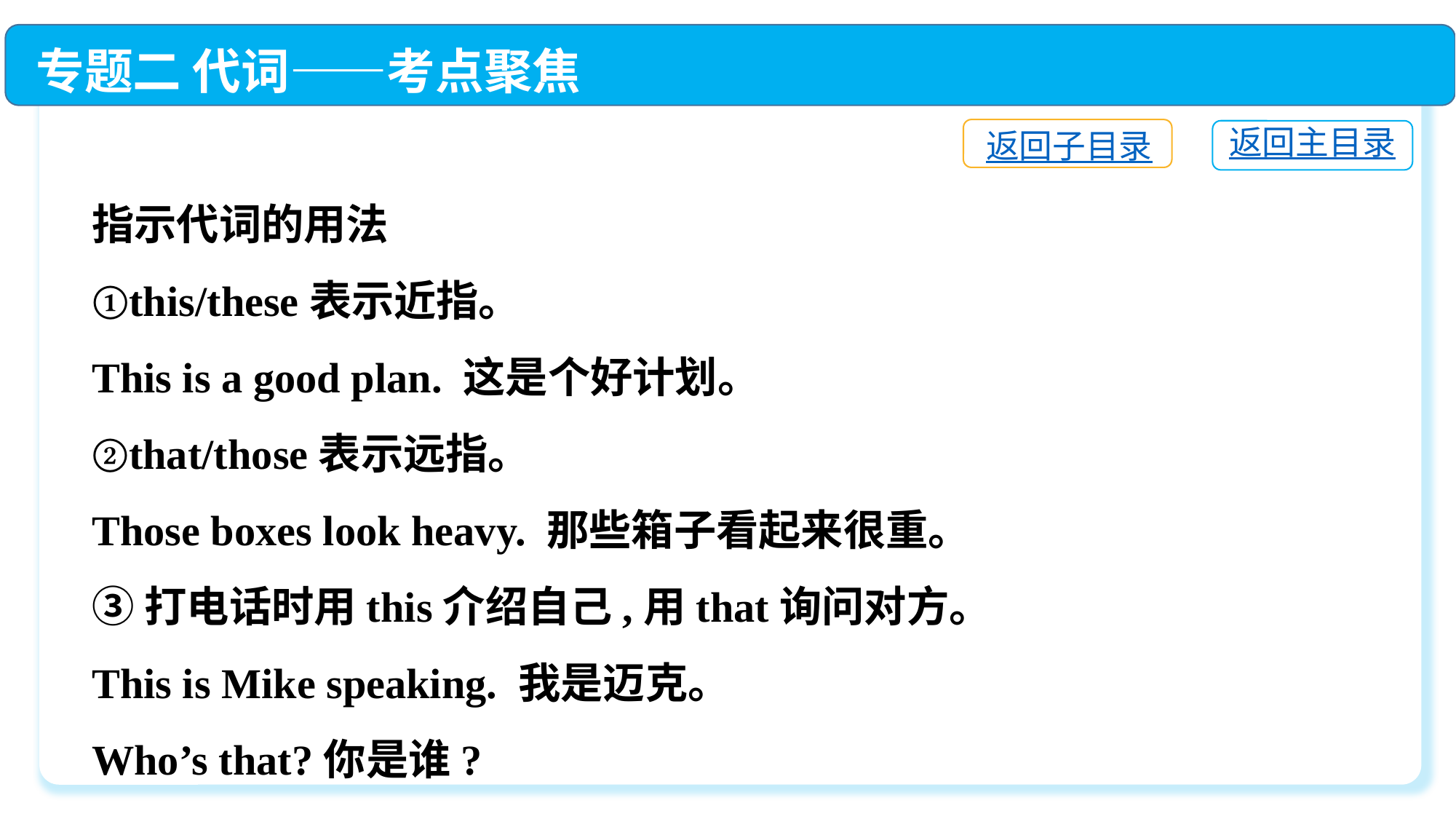

专题二 代词——考点聚焦

返回子目录
返回主目录
指示代词的用法
①this/these表示近指。
This is a good plan. 这是个好计划。
②that/those表示远指。
Those boxes look heavy. 那些箱子看起来很重。
③打电话时用this介绍自己,用that询问对方。
This is Mike speaking. 我是迈克。
Who’s that?你是谁?